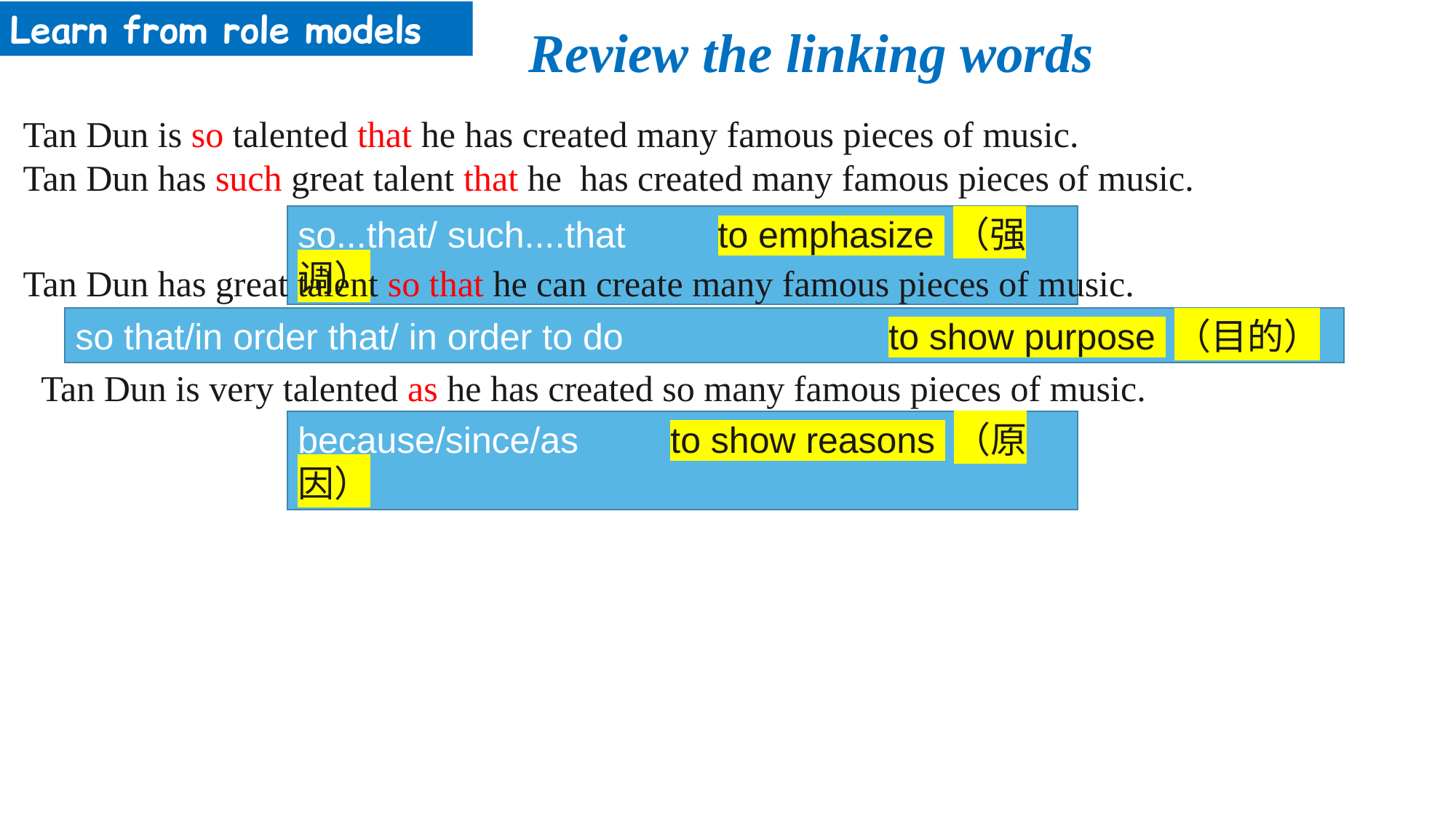

Learn from role models
Review the linking words
#
Tan Dun is so talented that he has created many famous pieces of music.
Tan Dun has such great talent that he  has created many famous pieces of music.
so...that/ such....that         to emphasize （强调）
Tan Dun has great talent so that he can create many famous pieces of music.
so that/in order that/ in order to do                          to show purpose （目的）
Tan Dun is very talented as he has created so many famous pieces of music.
because/since/as         to show reasons （原因）